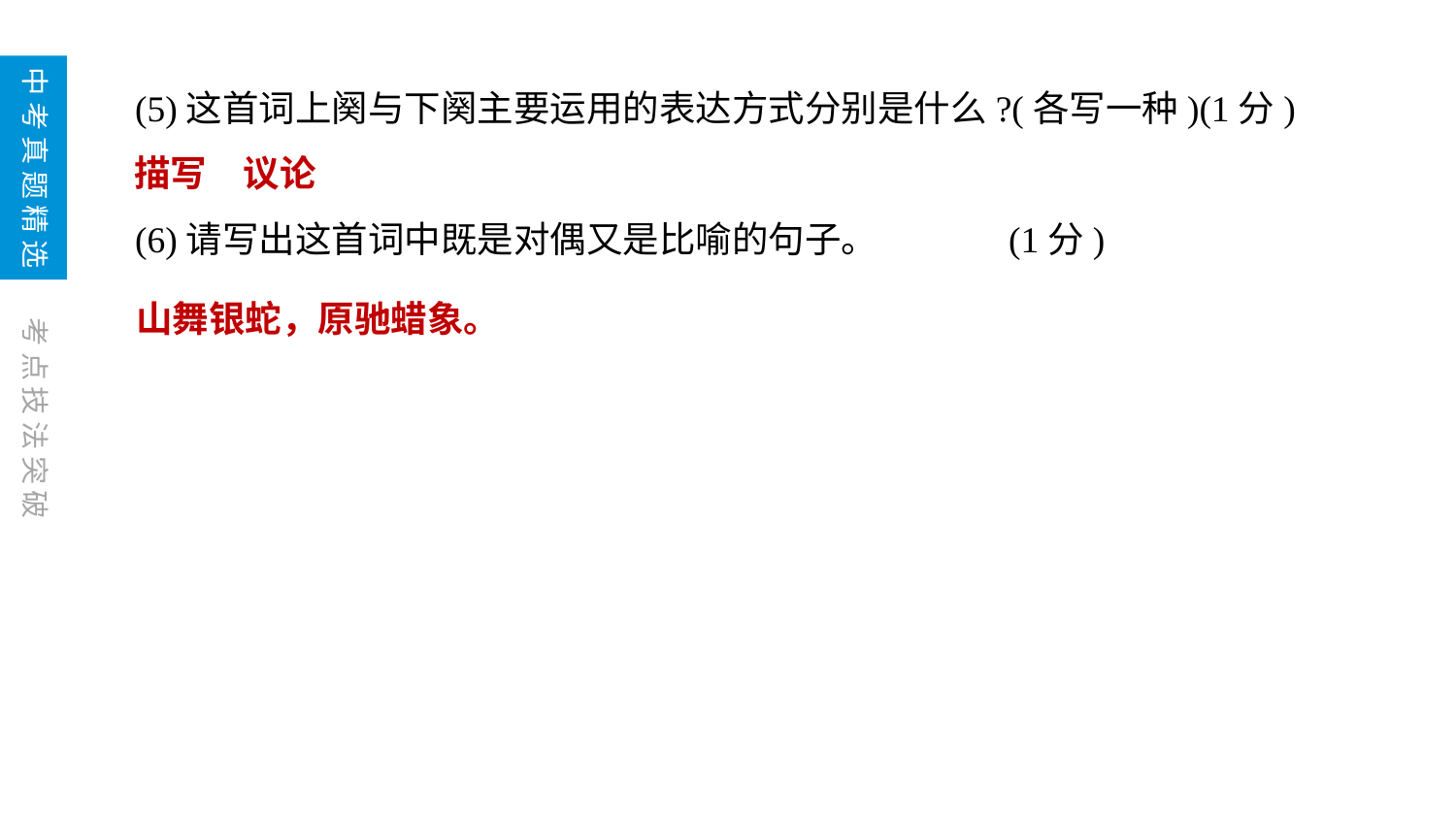

(5)这首词上阕与下阕主要运用的表达方式分别是什么?(各写一种)(1分)

(6)请写出这首词中既是对偶又是比喻的句子。	(1分)
描写　议论
山舞银蛇，原驰蜡象。